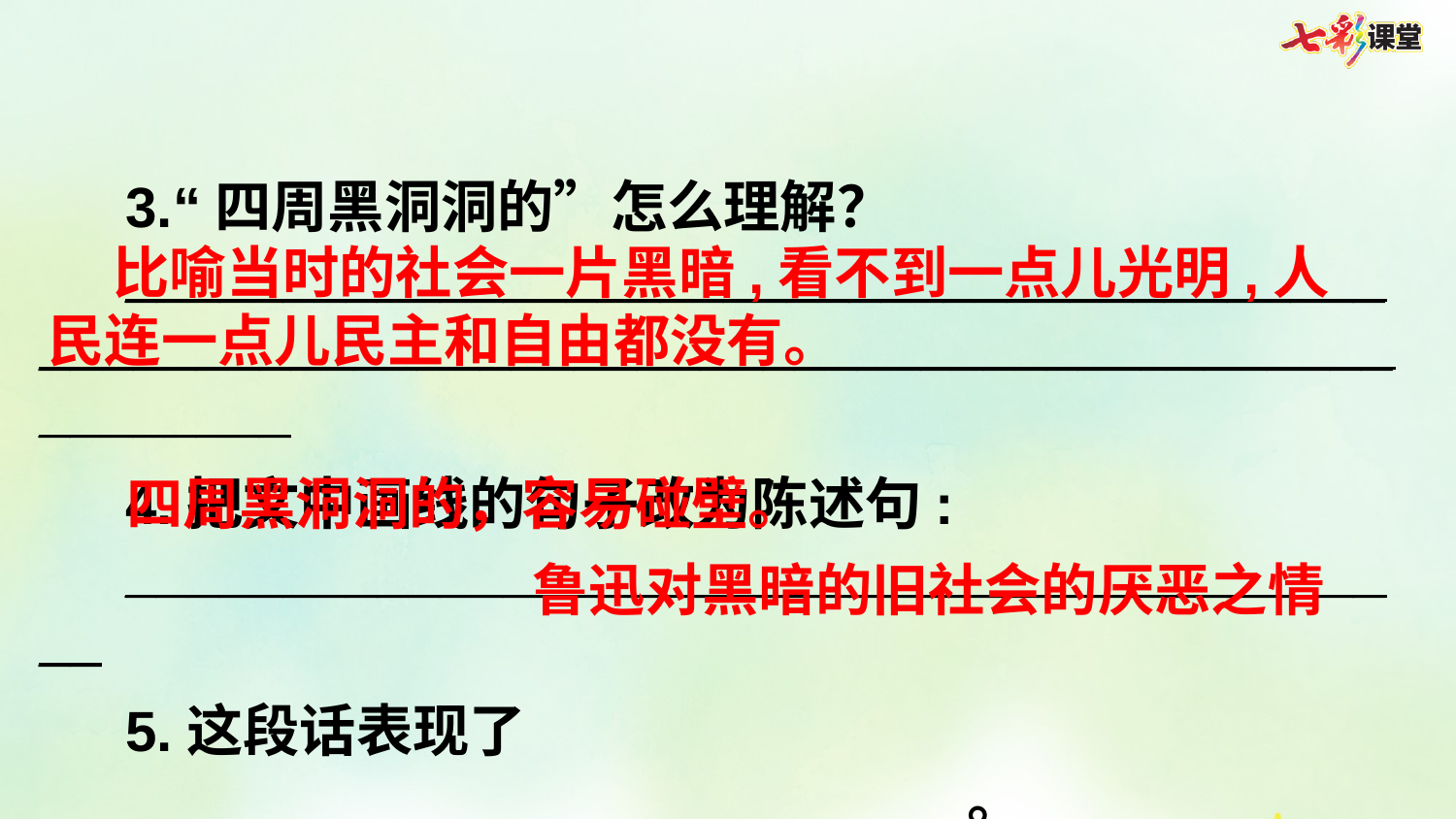

3.“四周黑洞洞的”怎么理解？
___________________________________________________________________________________________
4.把文中画线的句子改为陈述句:
__________________________________________
5.这段话表现了_____________________________。
    比喻当时的社会一片黑暗,看不到一点儿光明,人民连一点儿民主和自由都没有。
四周黑洞洞的，容易碰壁。
鲁迅对黑暗的旧社会的厌恶之情